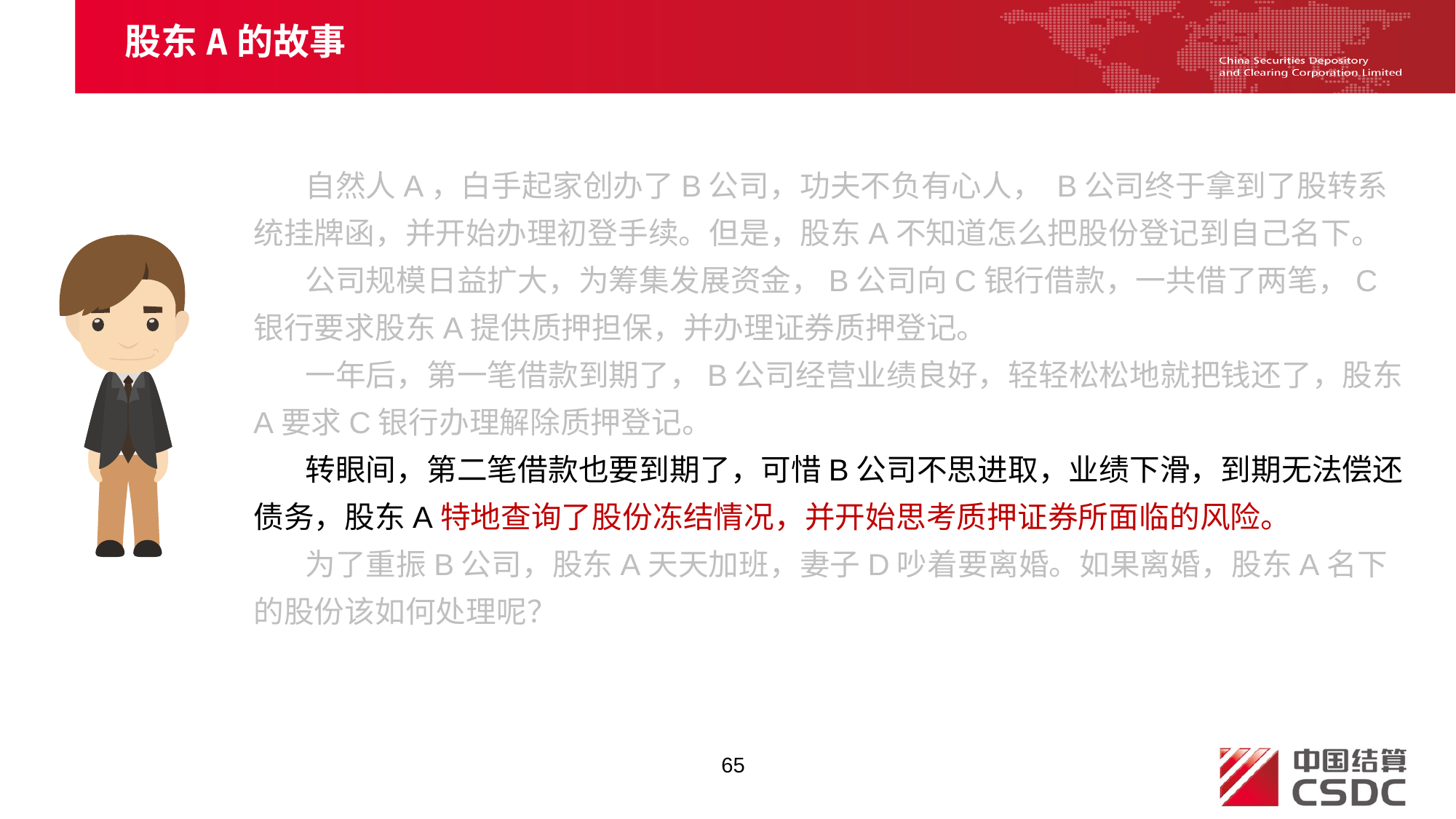

股东A的故事
自然人A，白手起家创办了B公司，功夫不负有心人， B公司终于拿到了股转系统挂牌函，并开始办理初登手续。但是，股东A不知道怎么把股份登记到自己名下。
公司规模日益扩大，为筹集发展资金，B公司向C银行借款，一共借了两笔，C银行要求股东A提供质押担保，并办理证券质押登记。
一年后，第一笔借款到期了，B公司经营业绩良好，轻轻松松地就把钱还了，股东A要求C银行办理解除质押登记。
转眼间，第二笔借款也要到期了，可惜B公司不思进取，业绩下滑，到期无法偿还债务，股东A特地查询了股份冻结情况，并开始思考质押证券所面临的风险。
为了重振B公司，股东A天天加班，妻子D吵着要离婚。如果离婚，股东A名下的股份该如何处理呢？

65